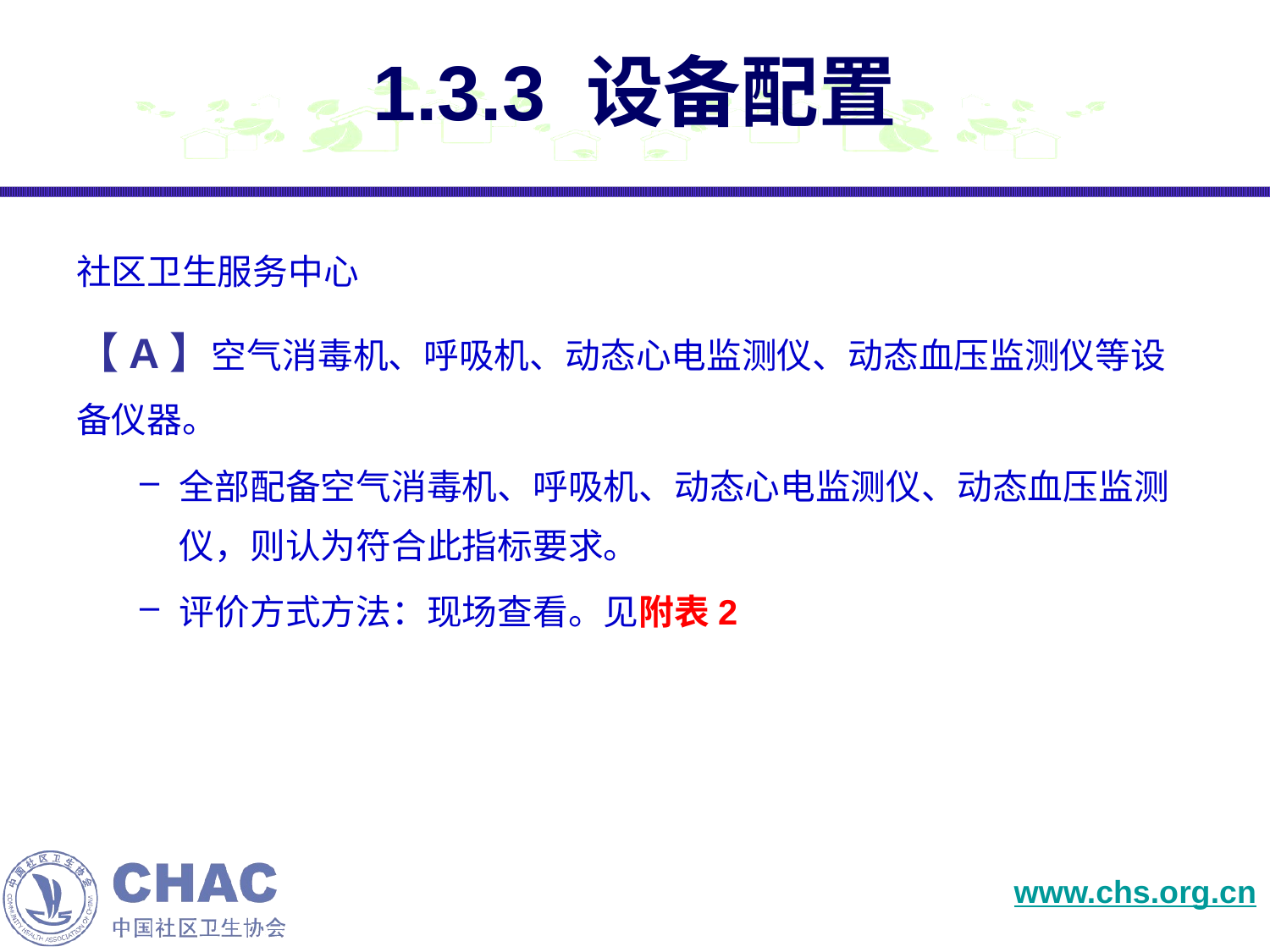

# 1.3.3 设备配置
社区卫生服务中心
【A】空气消毒机、呼吸机、动态心电监测仪、动态血压监测仪等设备仪器。
全部配备空气消毒机、呼吸机、动态心电监测仪、动态血压监测仪，则认为符合此指标要求。
评价方式方法：现场查看。见附表2